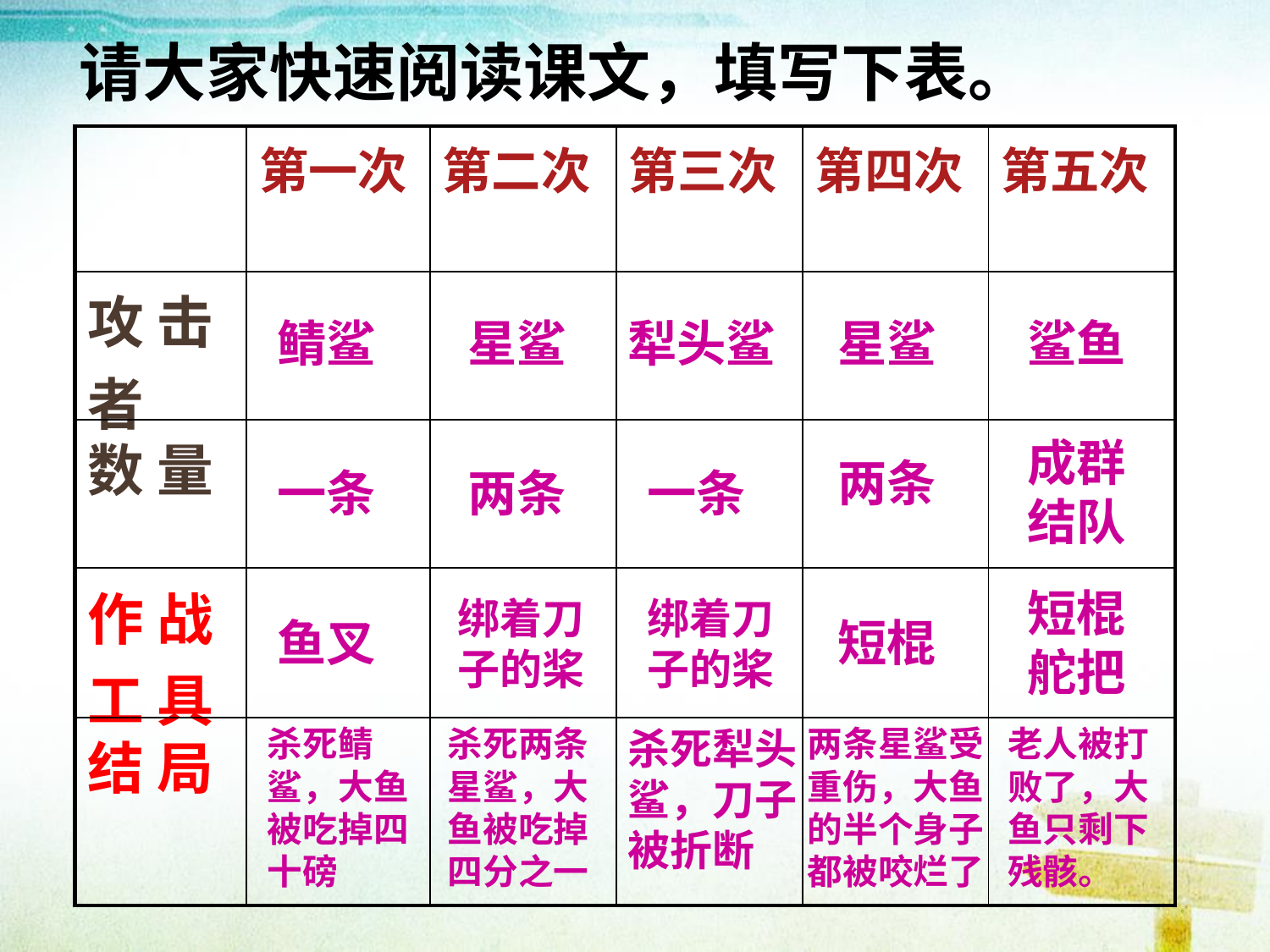

请大家快速阅读课文，填写下表。

|  | 第一次 | 第二次 | 第三次 | 第四次 | 第五次 |
| --- | --- | --- | --- | --- | --- |
| 攻 击者 |  |  |  |  |  |
| 数 量 |  |  |  |  |  |
| 作 战工 具 |  |  |  |  |  |
| 结 局 |  |  |  |  |  |
鲭鲨
星鲨
犁头鲨
星鲨
鲨鱼
成群结队
两条
一条
两条
一条
短棍
舵把
绑着刀子的桨
绑着刀子的桨
鱼叉
短棍
杀死鲭鲨，大鱼被吃掉四十磅
杀死两条星鲨，大鱼被吃掉四分之一
杀死犁头鲨，刀子被折断
两条星鲨受重伤，大鱼的半个身子都被咬烂了
老人被打败了，大鱼只剩下残骸。